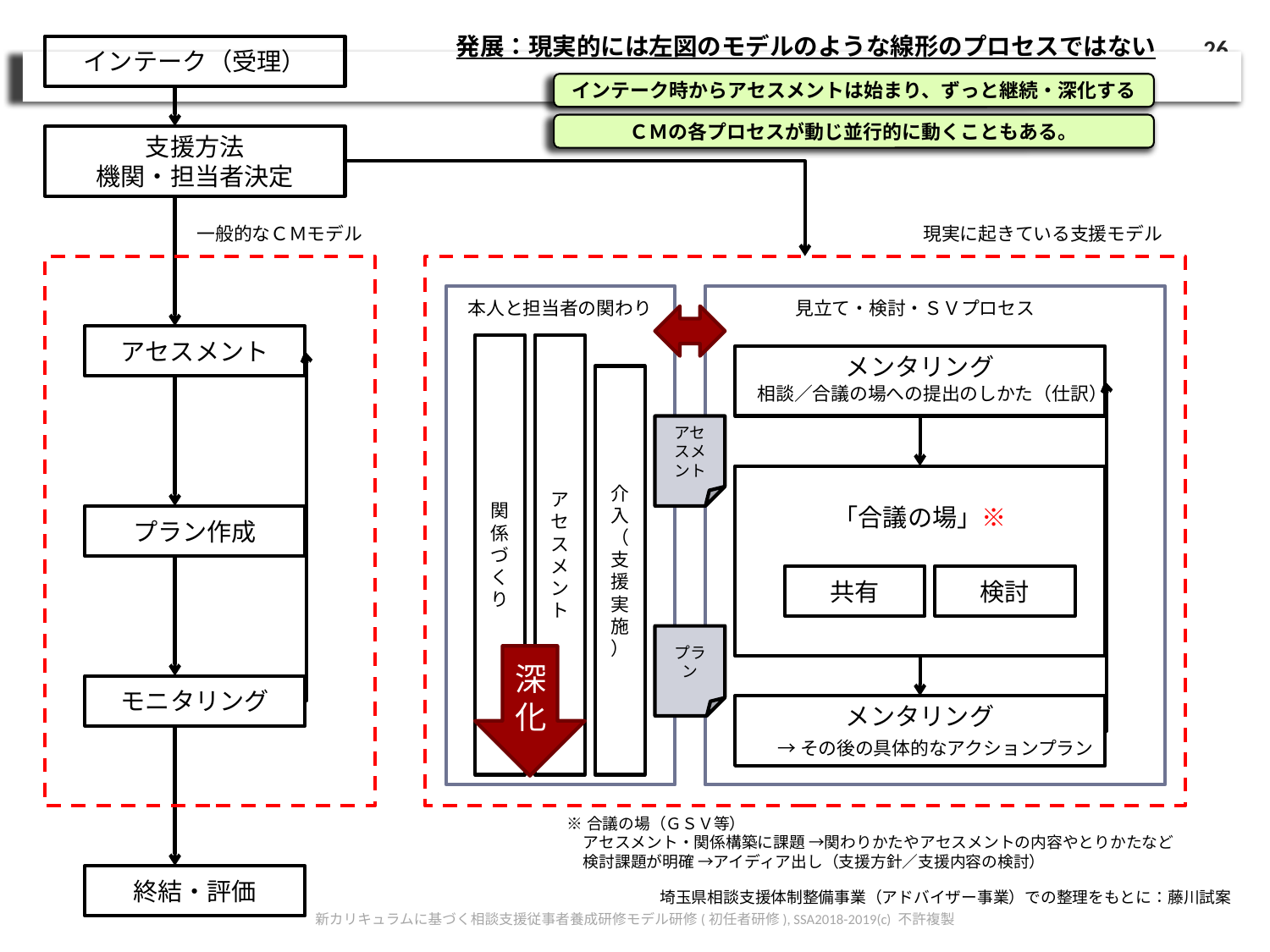

発展：現実的には左図のモデルのような線形のプロセスではない
26
インテーク（受理）

インテーク時からアセスメントは始まり、ずっと継続・深化する
ＣＭの各プロセスが動じ並行的に動くこともある。
支援方法
機関・担当者決定
一般的なＣＭモデル
現実に起きている支援モデル

本人と担当者の関わり
見立て・検討・ＳＶプロセス

アセスメント
関係づくり
アセスメント
メンタリング

介
入
（支援実施）
相談／合議の場への提出のしかた（仕訳）
アセスメント
「合議の場」※

プラン作成
共有
検討
プラン
深化
モニタリング
メンタリング

→その後の具体的なアクションプラン
※合議の場（ＧＳＶ等）
　アセスメント・関係構築に課題 →関わりかたやアセスメントの内容やとりかたなど
　検討課題が明確 →アイディア出し（支援方針／支援内容の検討）
埼玉県相談支援体制整備事業（アドバイザー事業）での整理をもとに：藤川試案
終結・評価
新カリキュラムに基づく相談支援従事者養成研修モデル研修(初任者研修), SSA2018-2019(c) 不許複製